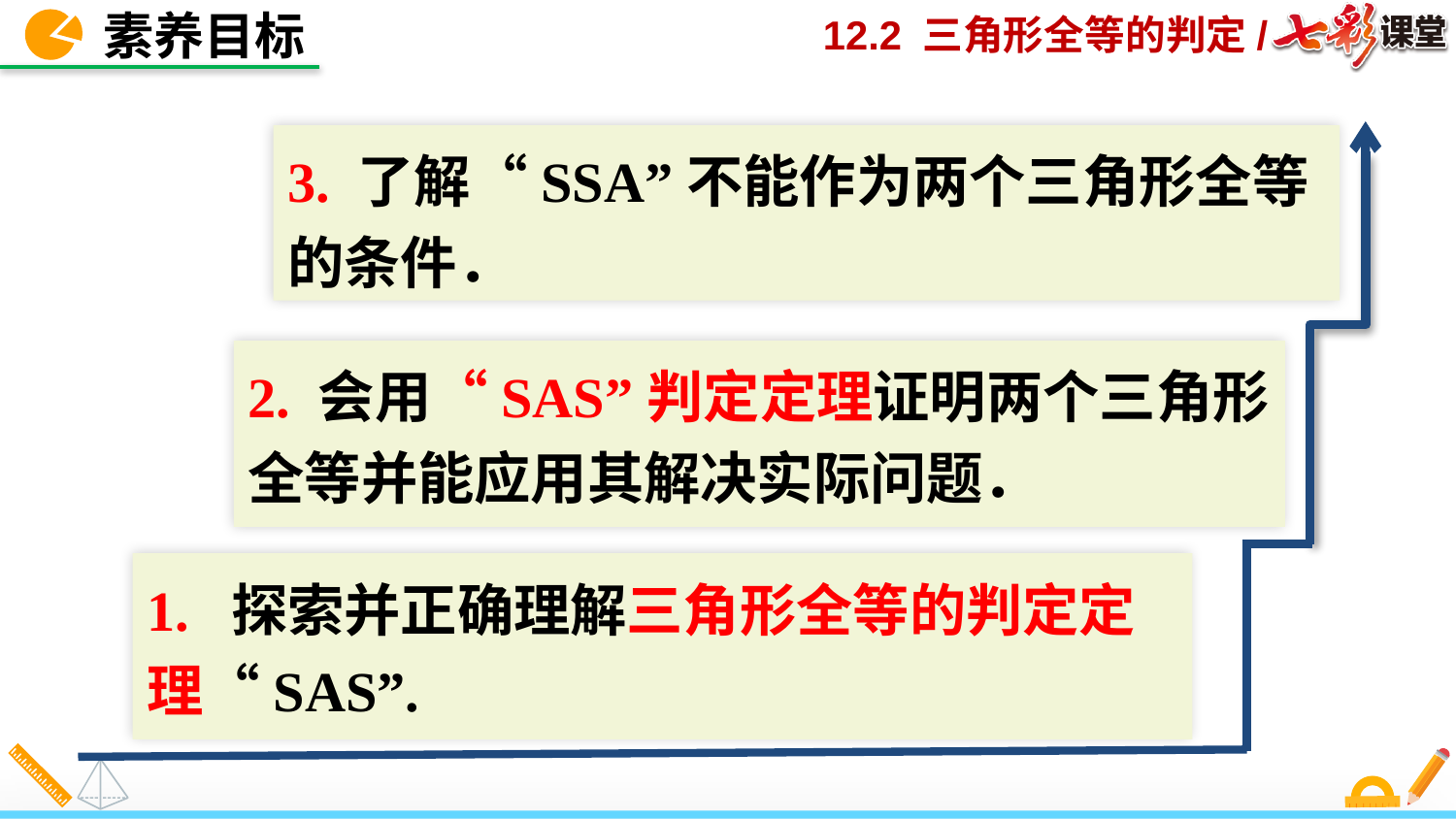

素养目标

3. 了解“SSA”不能作为两个三角形全等的条件．
2. 会用“SAS”判定定理证明两个三角形全等并能应用其解决实际问题．
1.  探索并正确理解三角形全等的判定定理“SAS”.